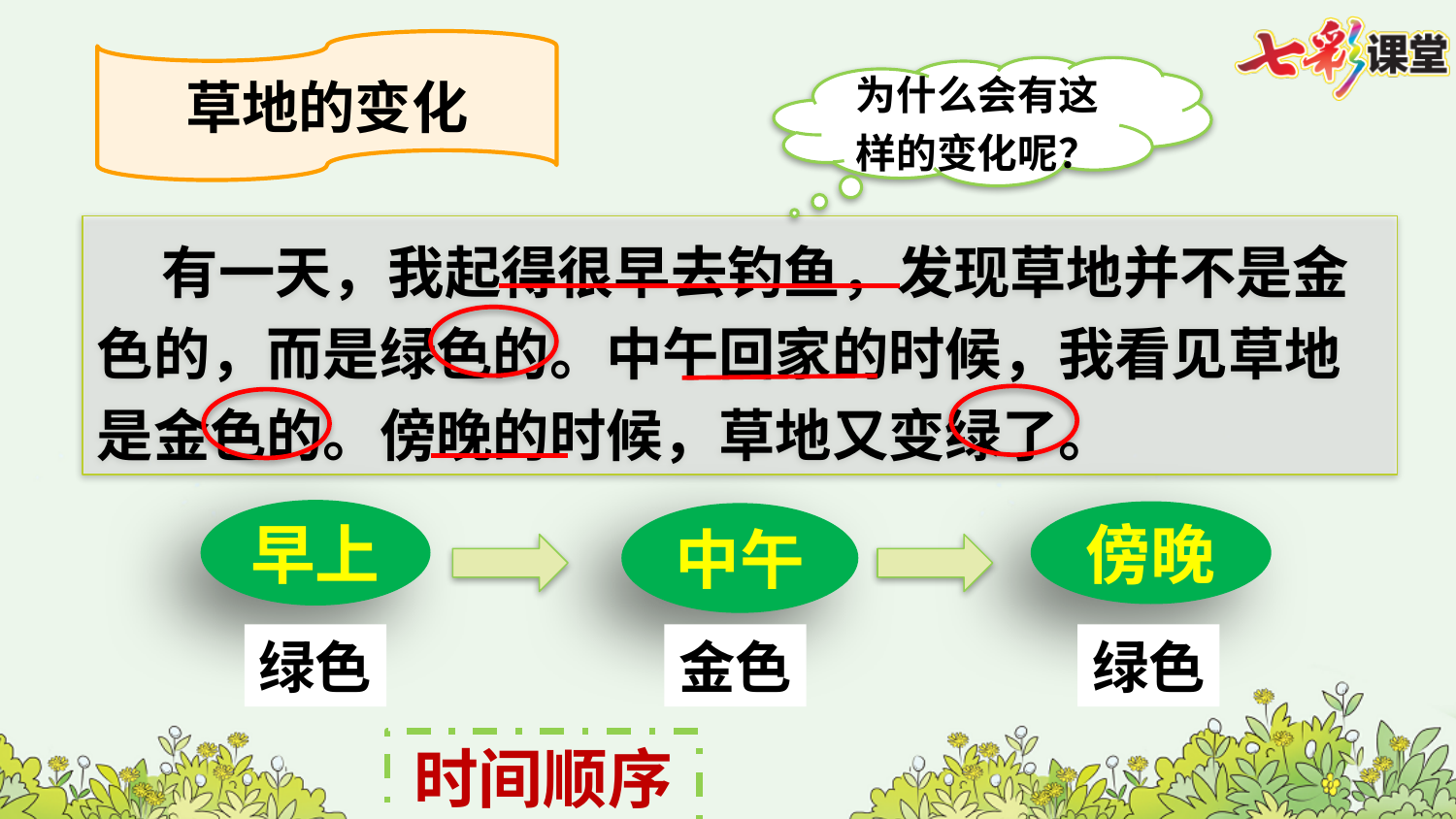

草地的变化
为什么会有这样的变化呢？
    有一天，我起得很早去钓鱼，发现草地并不是金色的，而是绿色的。中午回家的时候，我看见草地是金色的。傍晚的时候，草地又变绿了。

早上
傍晚
中午

绿色
金色
绿色
时间顺序